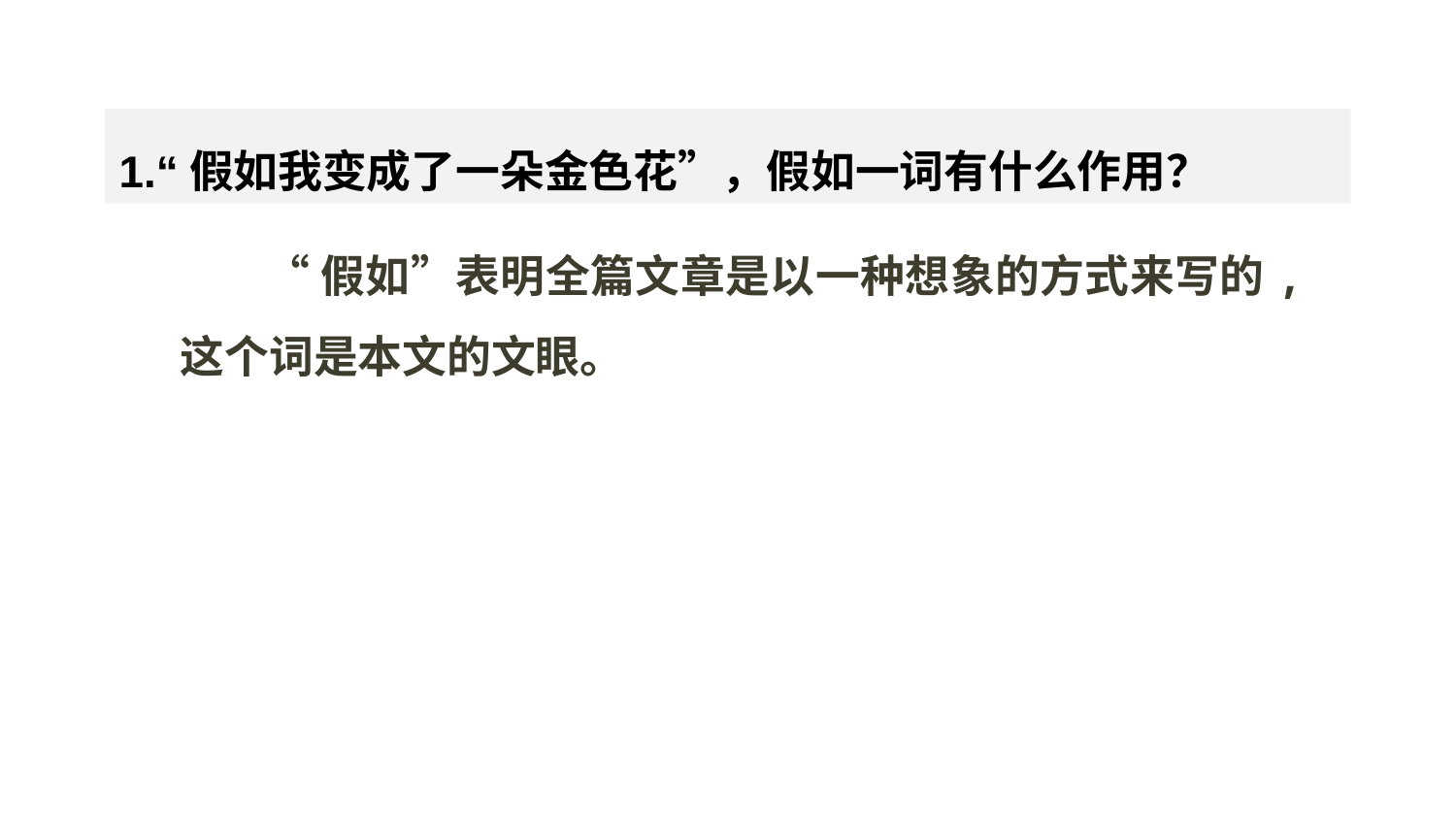

课文细读品味
1.“假如我变成了一朵金色花”，假如一词有什么作用？
“假如”表明全篇文章是以一种想象的方式来写的,这个词是本文的文眼。